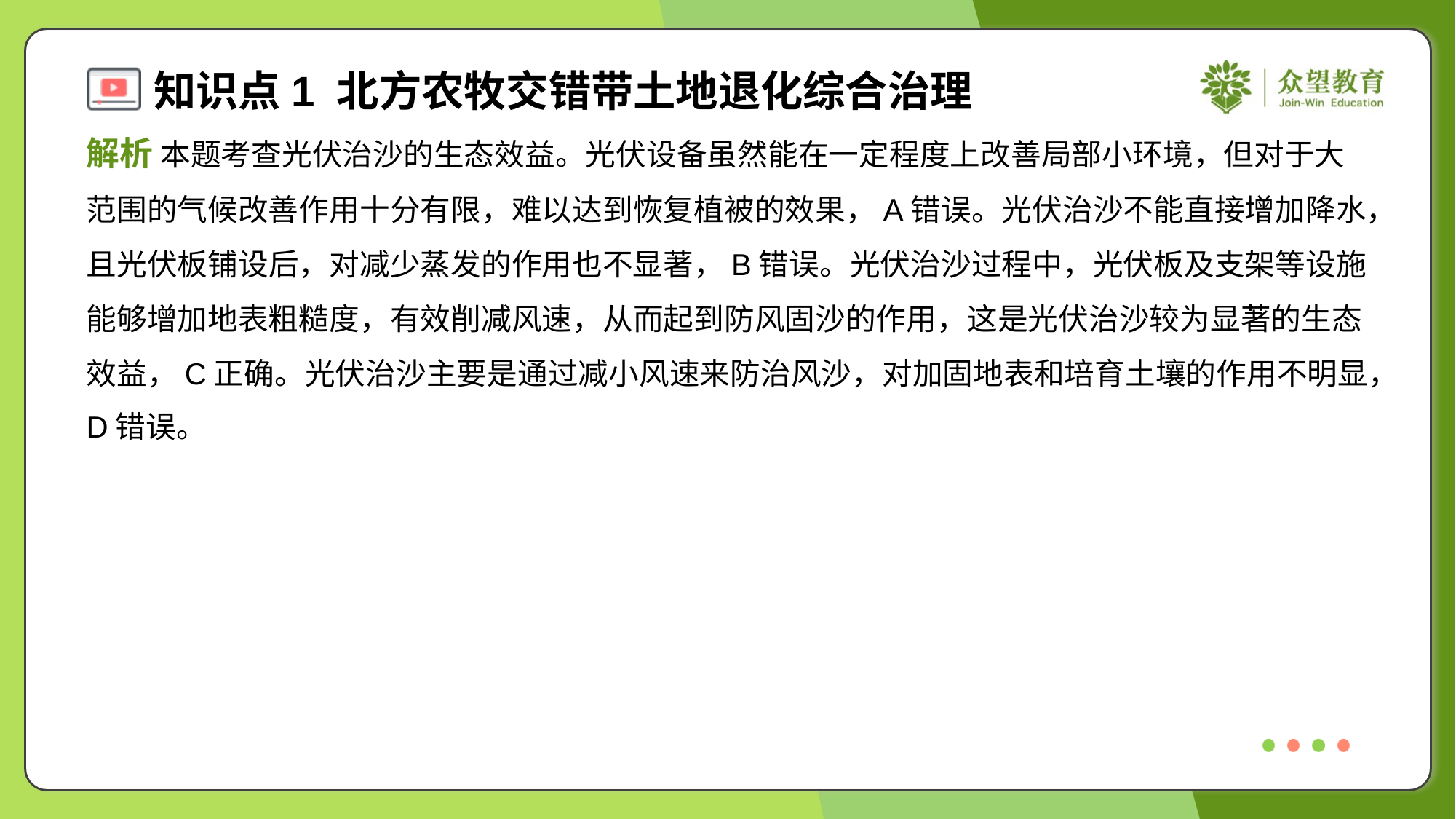

解析 本题考查光伏治沙的生态效益。光伏设备虽然能在一定程度上改善局部小环境，但对于大
范围的气候改善作用十分有限，难以达到恢复植被的效果，A错误。光伏治沙不能直接增加降水，
且光伏板铺设后，对减少蒸发的作用也不显著，B错误。光伏治沙过程中，光伏板及支架等设施
能够增加地表粗糙度，有效削减风速，从而起到防风固沙的作用，这是光伏治沙较为显著的生态
效益，C正确。光伏治沙主要是通过减小风速来防治风沙，对加固地表和培育土壤的作用不明显，
D错误。